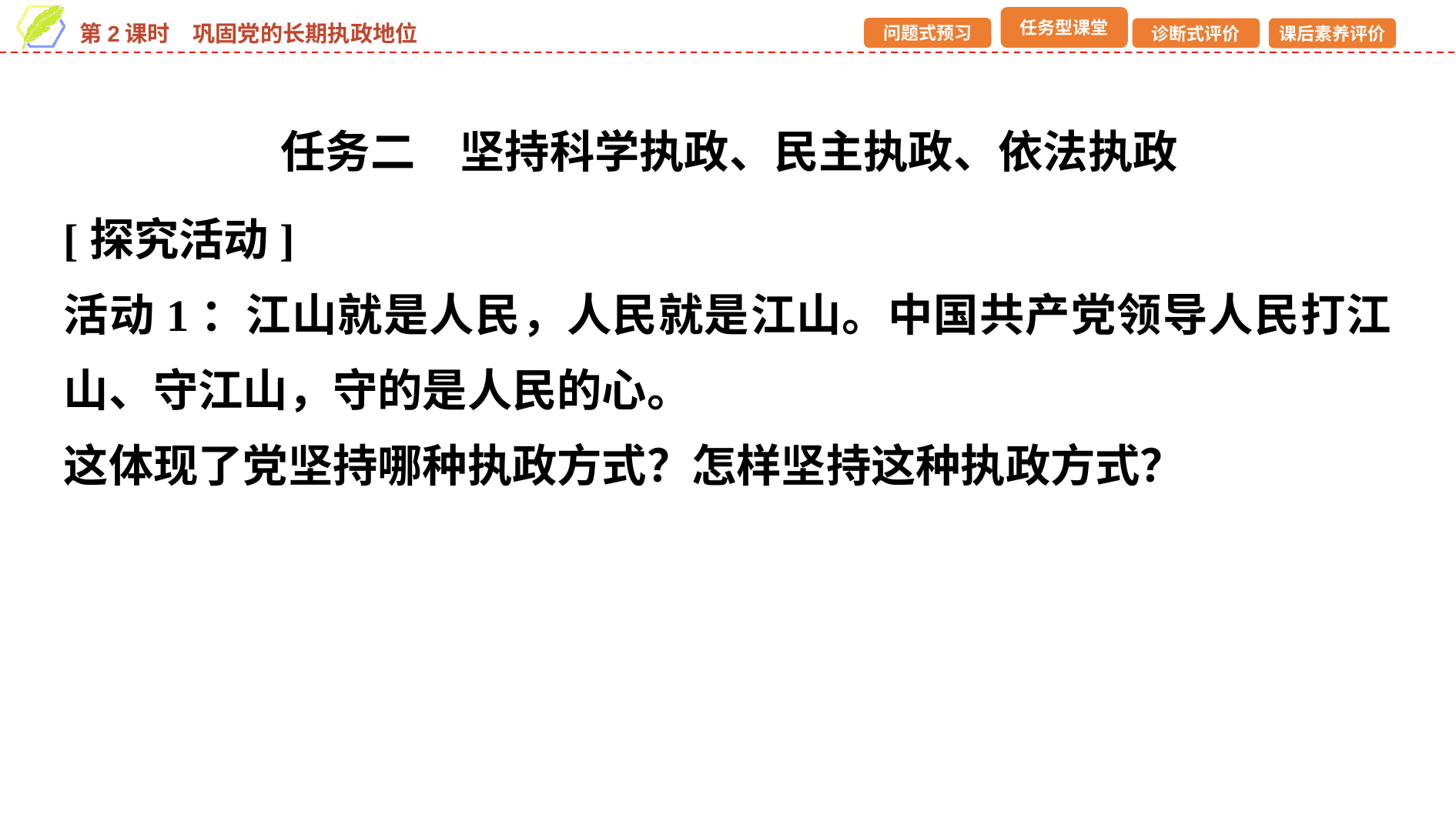

任务二　坚持科学执政、民主执政、依法执政
[探究活动]
活动1：江山就是人民，人民就是江山。中国共产党领导人民打江山、守江山，守的是人民的心。
这体现了党坚持哪种执政方式？怎样坚持这种执政方式？